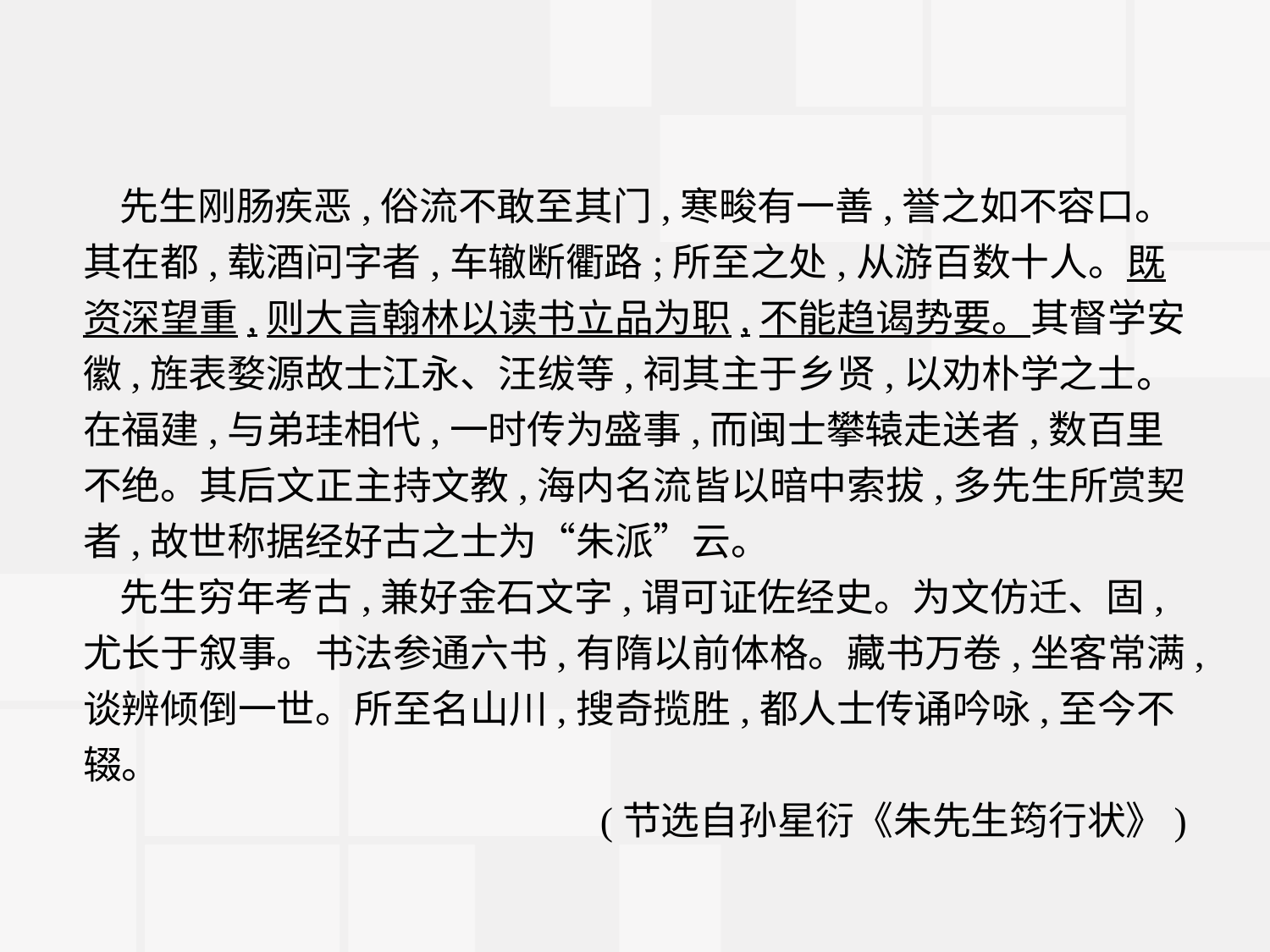

先生刚肠疾恶,俗流不敢至其门,寒畯有一善,誉之如不容口。其在都,载酒问字者,车辙断衢路;所至之处,从游百数十人。既资深望重,则大言翰林以读书立品为职,不能趋谒势要。其督学安徽,旌表婺源故士江永、汪绂等,祠其主于乡贤,以劝朴学之士。在福建,与弟珪相代,一时传为盛事,而闽士攀辕走送者,数百里不绝。其后文正主持文教,海内名流皆以暗中索拔,多先生所赏契者,故世称据经好古之士为“朱派”云。
先生穷年考古,兼好金石文字,谓可证佐经史。为文仿迁、固,尤长于叙事。书法参通六书,有隋以前体格。藏书万卷,坐客常满,谈辨倾倒一世。所至名山川,搜奇揽胜,都人士传诵吟咏,至今不辍。
(节选自孙星衍《朱先生筠行状》)